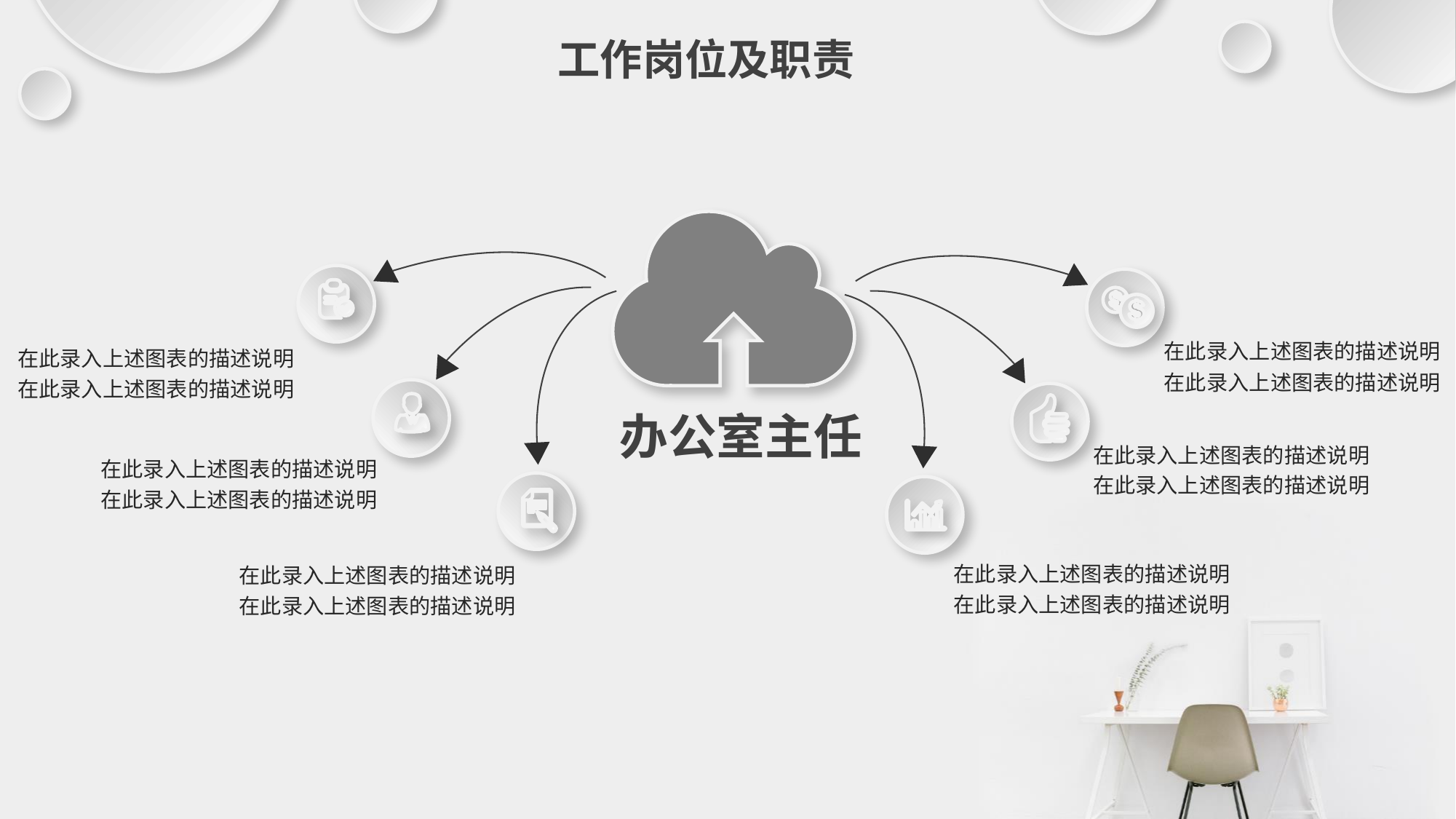

工作岗位及职责

在此录入上述图表的描述说明在此录入上述图表的描述说明
在此录入上述图表的描述说明在此录入上述图表的描述说明

办公室主任
在此录入上述图表的描述说明在此录入上述图表的描述说明
在此录入上述图表的描述说明在此录入上述图表的描述说明

在此录入上述图表的描述说明在此录入上述图表的描述说明
在此录入上述图表的描述说明在此录入上述图表的描述说明